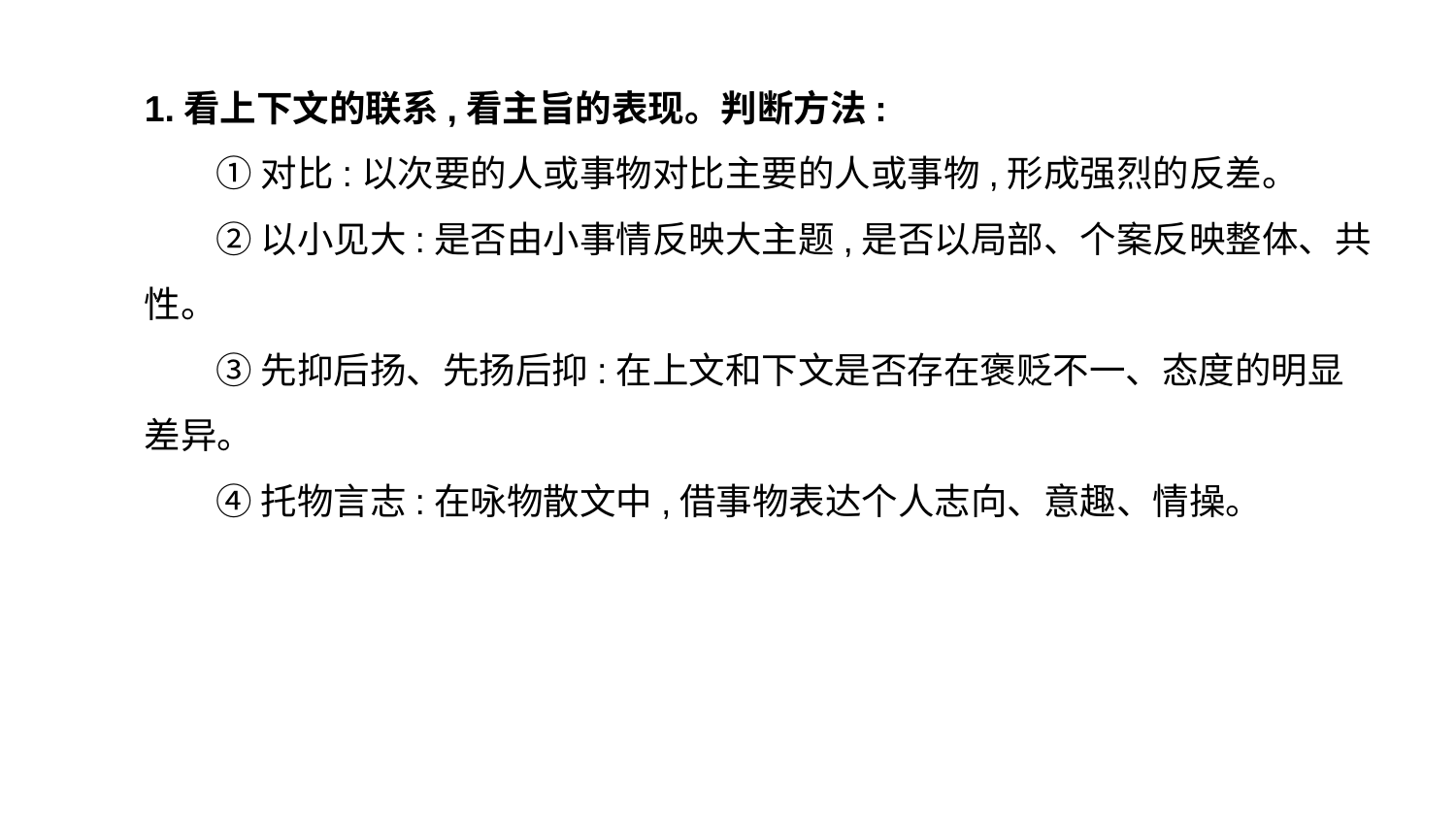

1.看上下文的联系,看主旨的表现。判断方法:
①对比:以次要的人或事物对比主要的人或事物,形成强烈的反差。
②以小见大:是否由小事情反映大主题,是否以局部、个案反映整体、共性。
③先抑后扬、先扬后抑:在上文和下文是否存在褒贬不一、态度的明显差异。
④托物言志:在咏物散文中,借事物表达个人志向、意趣、情操。